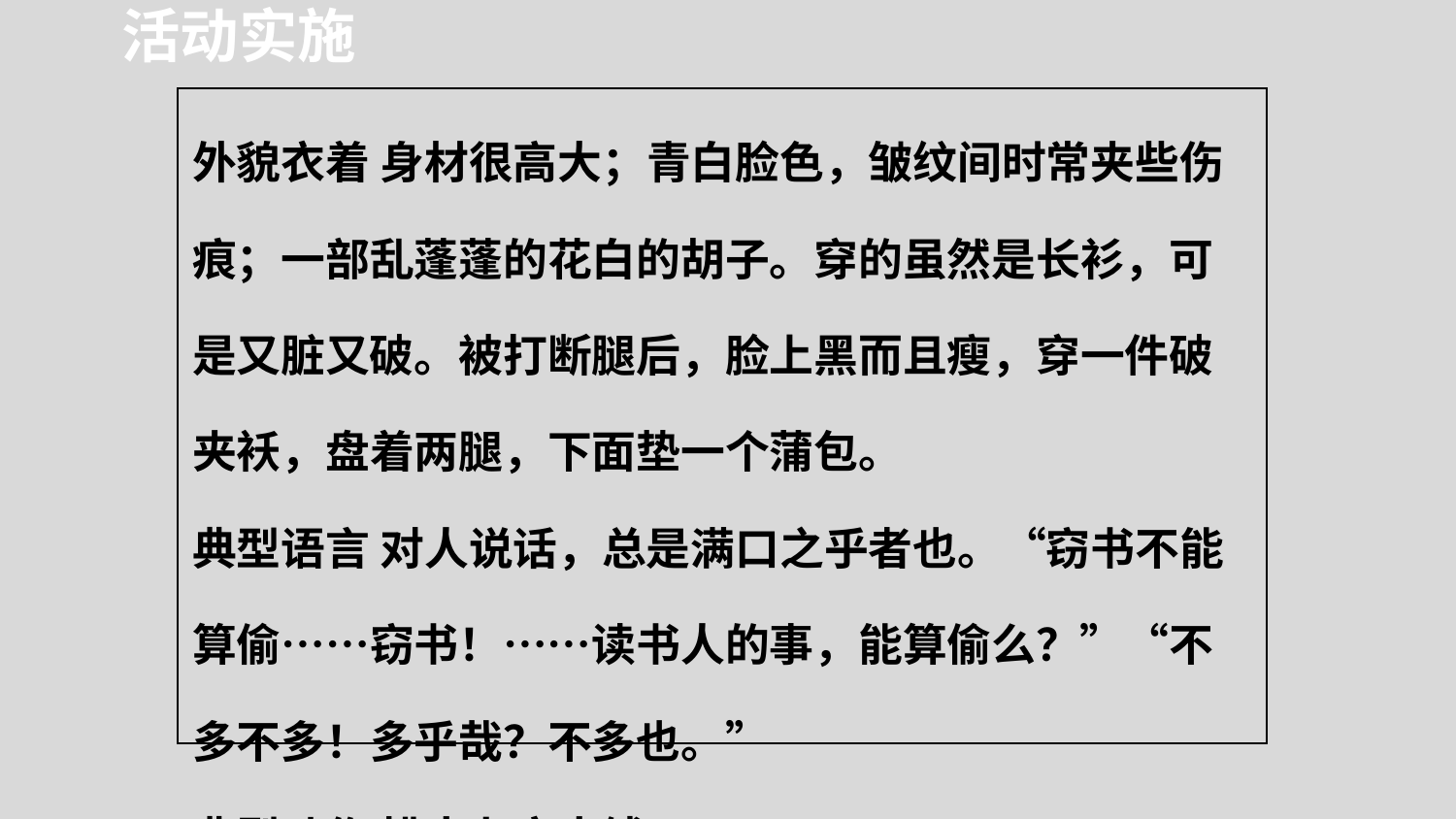

活动实施
| 外貌衣着 身材很高大；青白脸色，皱纹间时常夹些伤痕；一部乱蓬蓬的花白的胡子。穿的虽然是长衫，可是又脏又破。被打断腿后，脸上黑而且瘦，穿一件破夹袄，盘着两腿，下面垫一个蒲包。 典型语言 对人说话，总是满口之乎者也。“窃书不能算偷……窃书！……读书人的事，能算偷么？”“不多不多！多乎哉？不多也。” 典型动作 排出九文大钱 |
| --- |